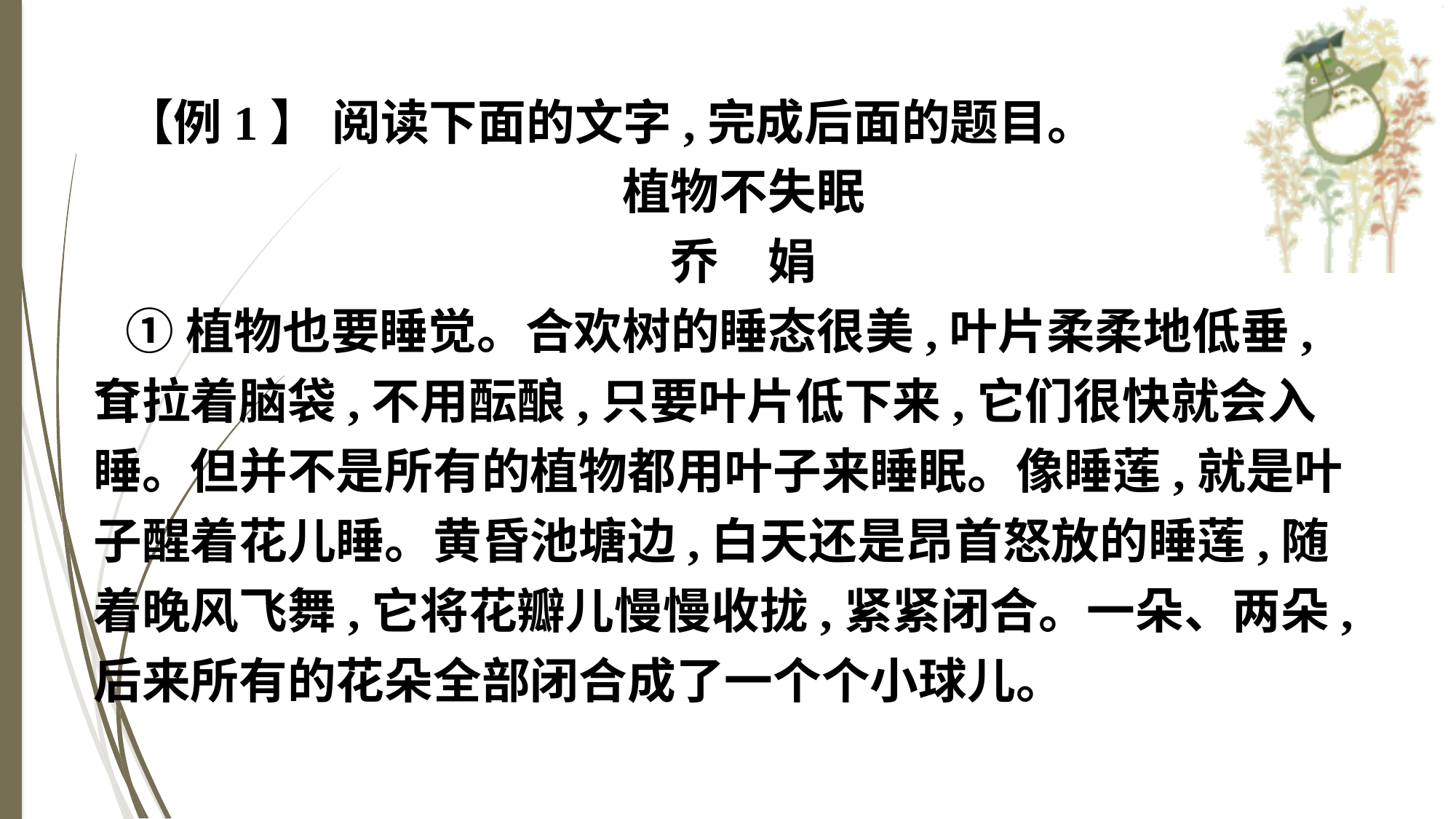

【例1】 阅读下面的文字,完成后面的题目。
植物不失眠
乔　娟
①植物也要睡觉。合欢树的睡态很美,叶片柔柔地低垂,耷拉着脑袋,不用酝酿,只要叶片低下来,它们很快就会入睡。但并不是所有的植物都用叶子来睡眠。像睡莲,就是叶子醒着花儿睡。黄昏池塘边,白天还是昂首怒放的睡莲,随着晚风飞舞,它将花瓣儿慢慢收拢,紧紧闭合。一朵、两朵,后来所有的花朵全部闭合成了一个个小球儿。